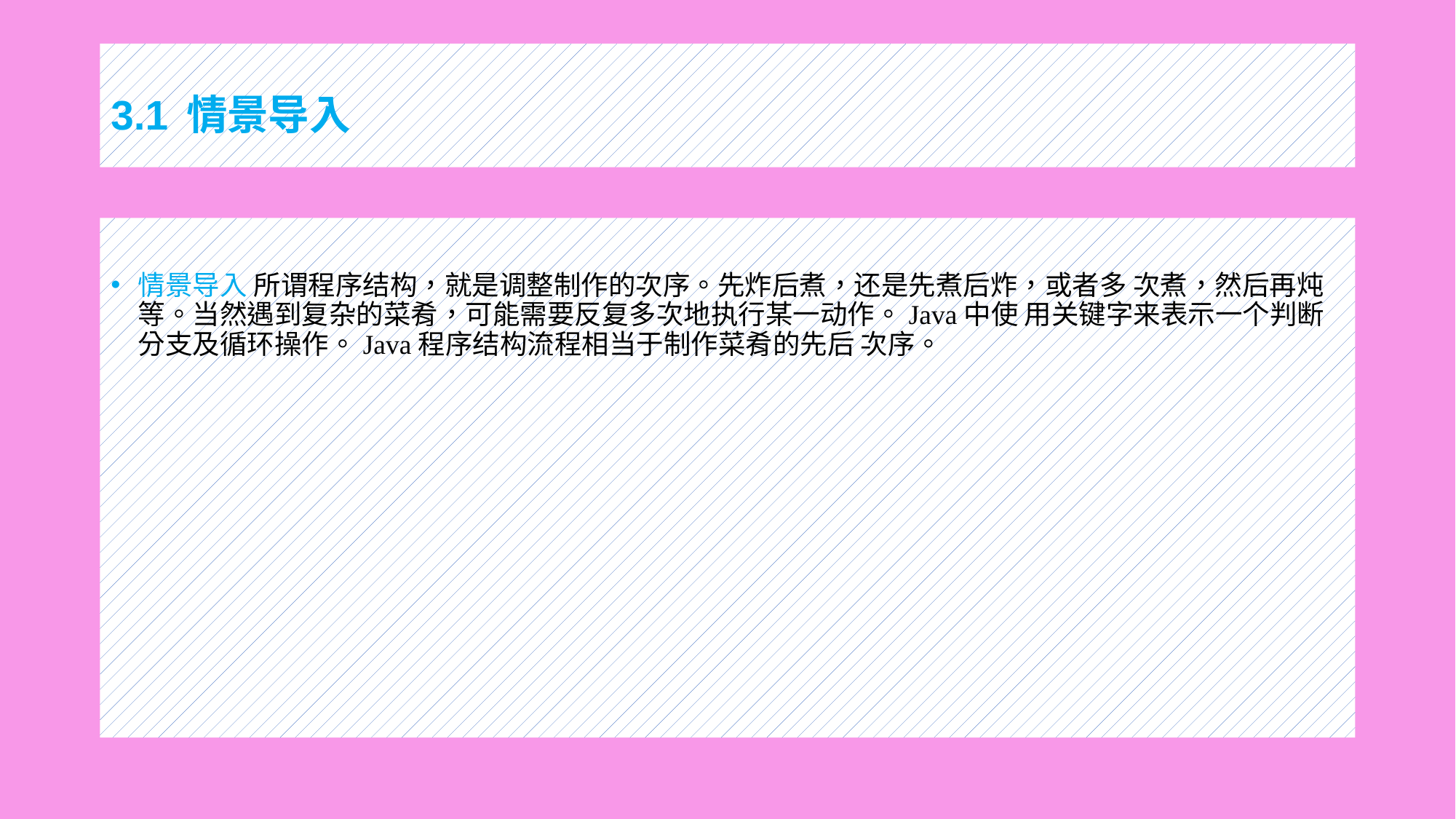

# 3.1 情景导入

情景导入 所谓程序结构，就是调整制作的次序。先炸后煮，还是先煮后炸，或者多 次煮，然后再炖等。当然遇到复杂的菜肴，可能需要反复多次地执行某一动作。Java中使 用关键字来表示一个判断分支及循环操作。Java程序结构流程相当于制作菜肴的先后 次序。